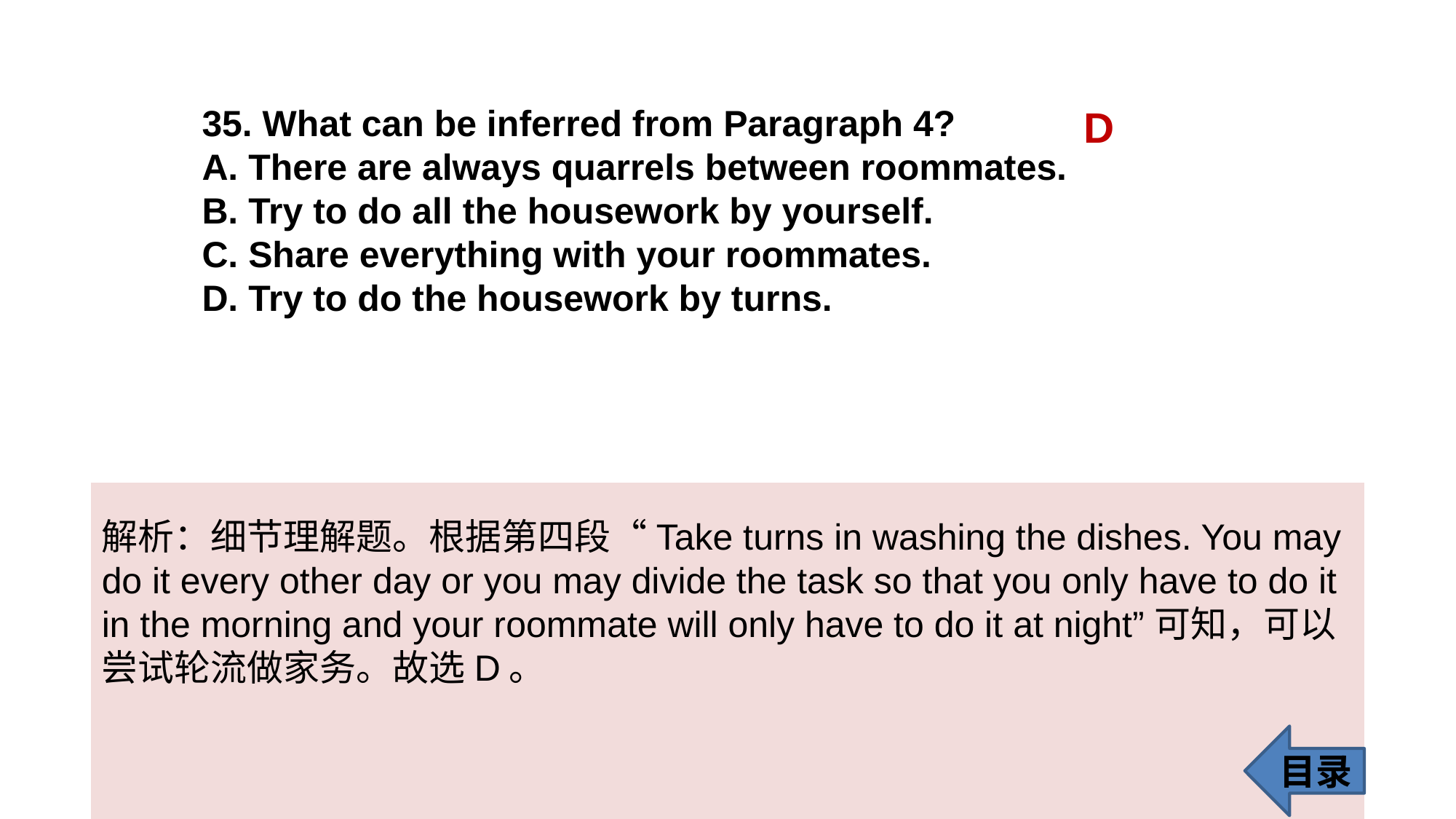

35. What can be inferred from Paragraph 4?
A. There are always quarrels between roommates.
B. Try to do all the housework by yourself.
C. Share everything with your roommates.
D. Try to do the housework by turns.
D

解析：细节理解题。根据第四段“Take turns in washing the dishes. You may do it every other day or you may divide the task so that you only have to do it in the morning and your roommate will only have to do it at night”可知，可以尝试轮流做家务。故选D。
目录
38